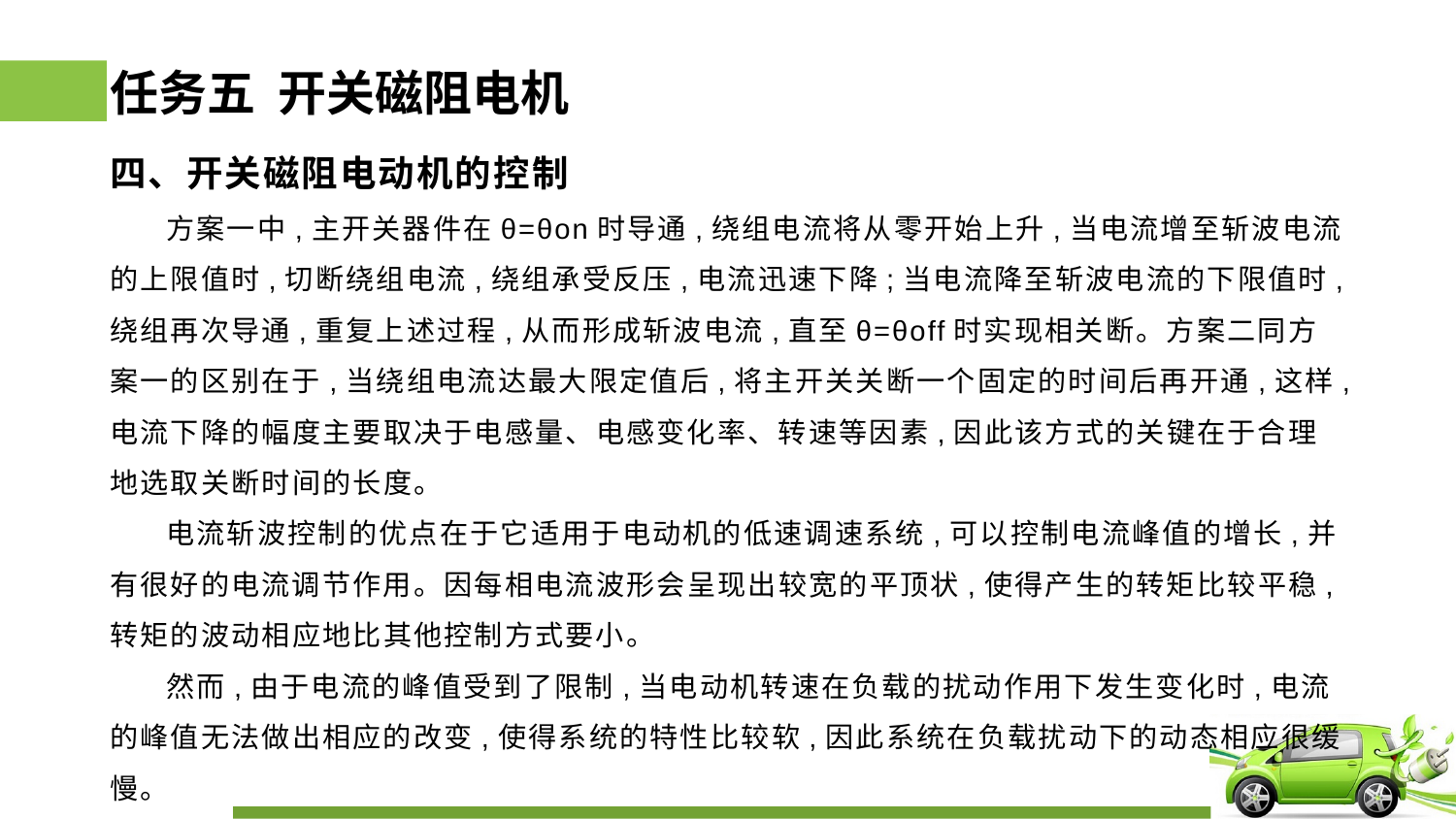

# 任务五  开关磁阻电机
四、开关磁阻电动机的控制
      方案一中,主开关器件在θ=θon时导通,绕组电流将从零开始上升,当电流增至斩波电流的上限值时,切断绕组电流,绕组承受反压,电流迅速下降;当电流降至斩波电流的下限值时,绕组再次导通,重复上述过程,从而形成斩波电流,直至θ=θoff时实现相关断。方案二同方案一的区别在于,当绕组电流达最大限定值后,将主开关关断一个固定的时间后再开通,这样,电流下降的幅度主要取决于电感量、电感变化率、转速等因素,因此该方式的关键在于合理地选取关断时间的长度。
      电流斩波控制的优点在于它适用于电动机的低速调速系统,可以控制电流峰值的增长,并有很好的电流调节作用。因每相电流波形会呈现出较宽的平顶状,使得产生的转矩比较平稳,转矩的波动相应地比其他控制方式要小。
      然而,由于电流的峰值受到了限制,当电动机转速在负载的扰动作用下发生变化时,电流的峰值无法做出相应的改变,使得系统的特性比较软,因此系统在负载扰动下的动态相应很缓慢。